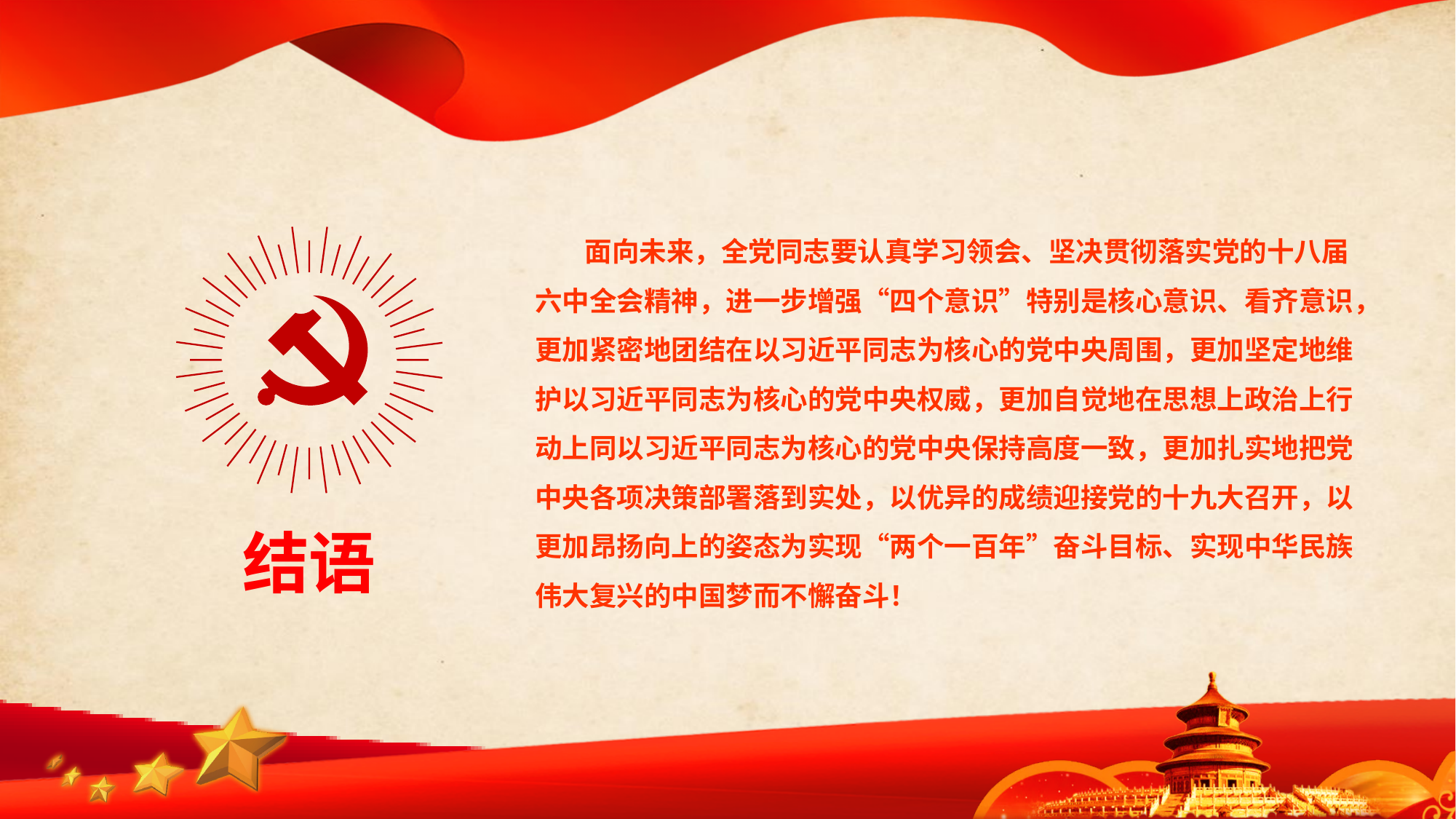

面向未来，全党同志要认真学习领会、坚决贯彻落实党的十八届六中全会精神，进一步增强“四个意识”特别是核心意识、看齐意识，更加紧密地团结在以习近平同志为核心的党中央周围，更加坚定地维护以习近平同志为核心的党中央权威，更加自觉地在思想上政治上行动上同以习近平同志为核心的党中央保持高度一致，更加扎实地把党中央各项决策部署落到实处，以优异的成绩迎接党的十九大召开，以更加昂扬向上的姿态为实现“两个一百年”奋斗目标、实现中华民族伟大复兴的中国梦而不懈奋斗！

结语